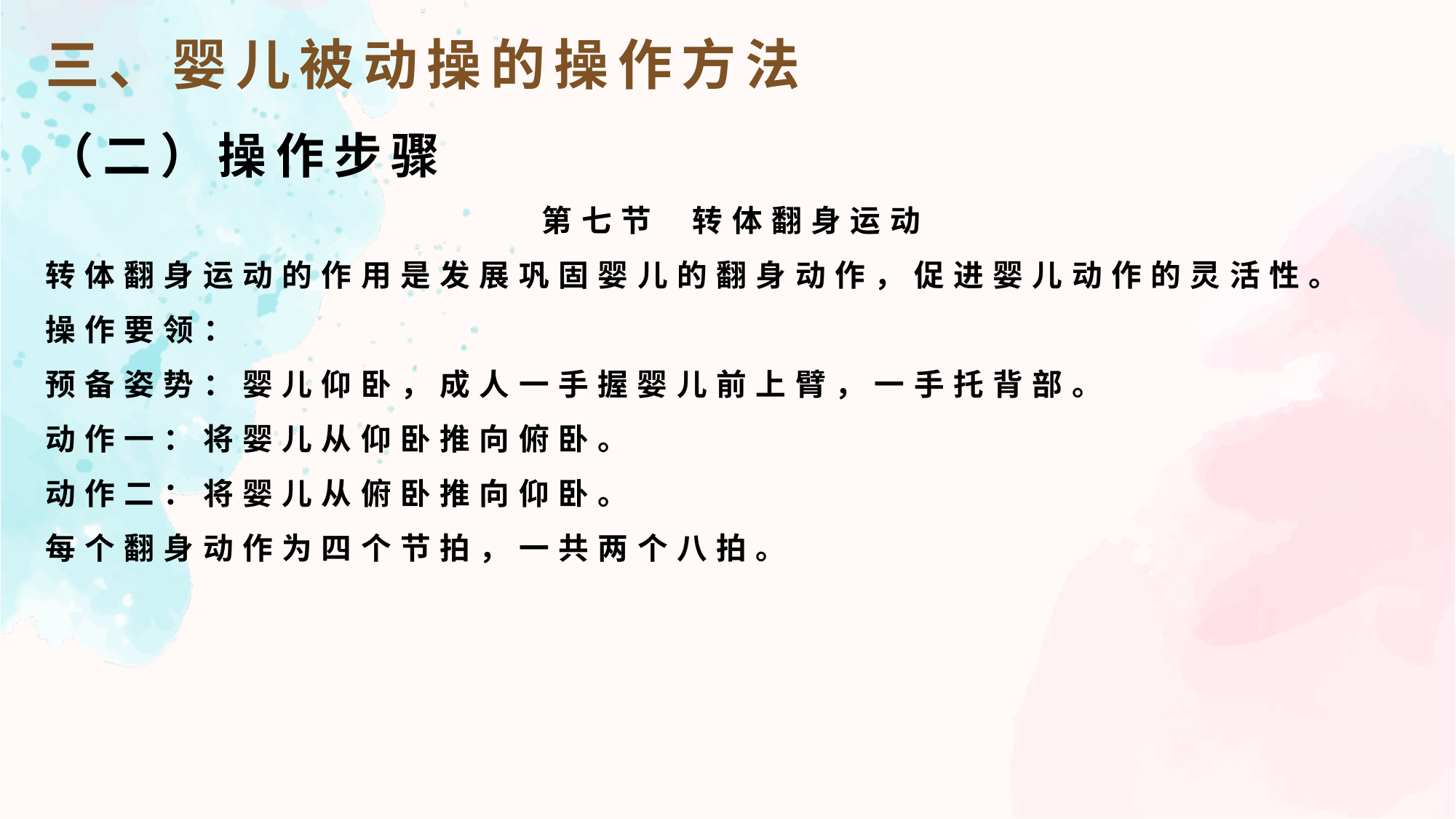

三、婴儿被动操的操作方法
（二）操作步骤
第七节  转体翻身运动
转体翻身运动的作用是发展巩固婴儿的翻身动作，促进婴儿动作的灵活性。
操作要领：
预备姿势：婴儿仰卧，成人一手握婴儿前上臂，一手托背部。
动作一：将婴儿从仰卧推向俯卧。
动作二：将婴儿从俯卧推向仰卧。
每个翻身动作为四个节拍，一共两个八拍。